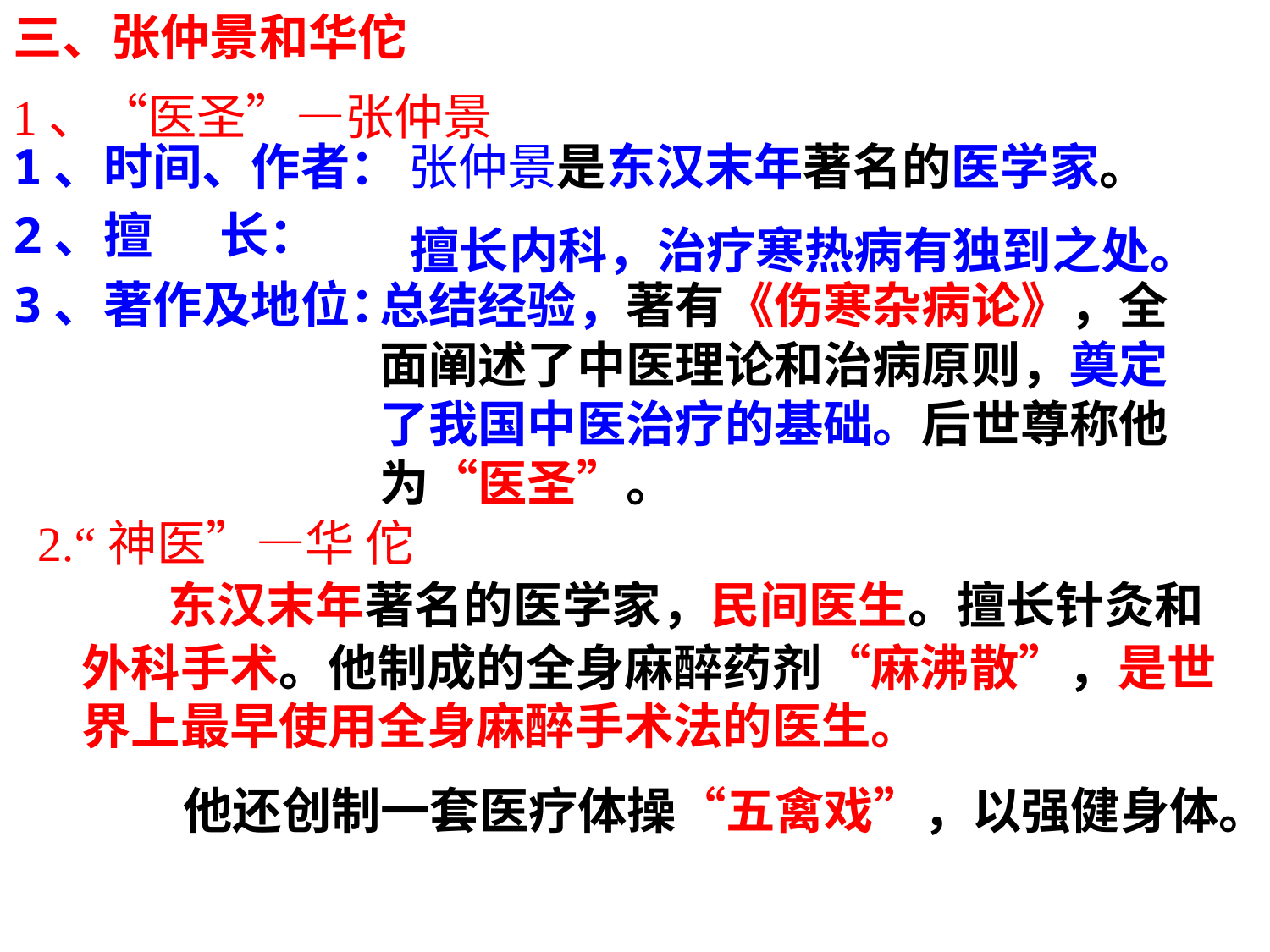

三、张仲景和华佗
1、“医圣”—张仲景
1、时间、作者：
2、擅      长：
3、著作及地位：

       张仲景是东汉末年著名的医学家。
       擅长内科，治疗寒热病有独到之处。
总结经验，著有《伤寒杂病论》，全面阐述了中医理论和治病原则，奠定了我国中医治疗的基础。后世尊称他为“医圣”。
  2.“神医”—华 佗
     东汉末年著名的医学家，民间医生。擅长针灸和外科手术。他制成的全身麻醉药剂“麻沸散”，是世界上最早使用全身麻醉手术法的医生。
        他还创制一套医疗体操“五禽戏”，以强健身体。